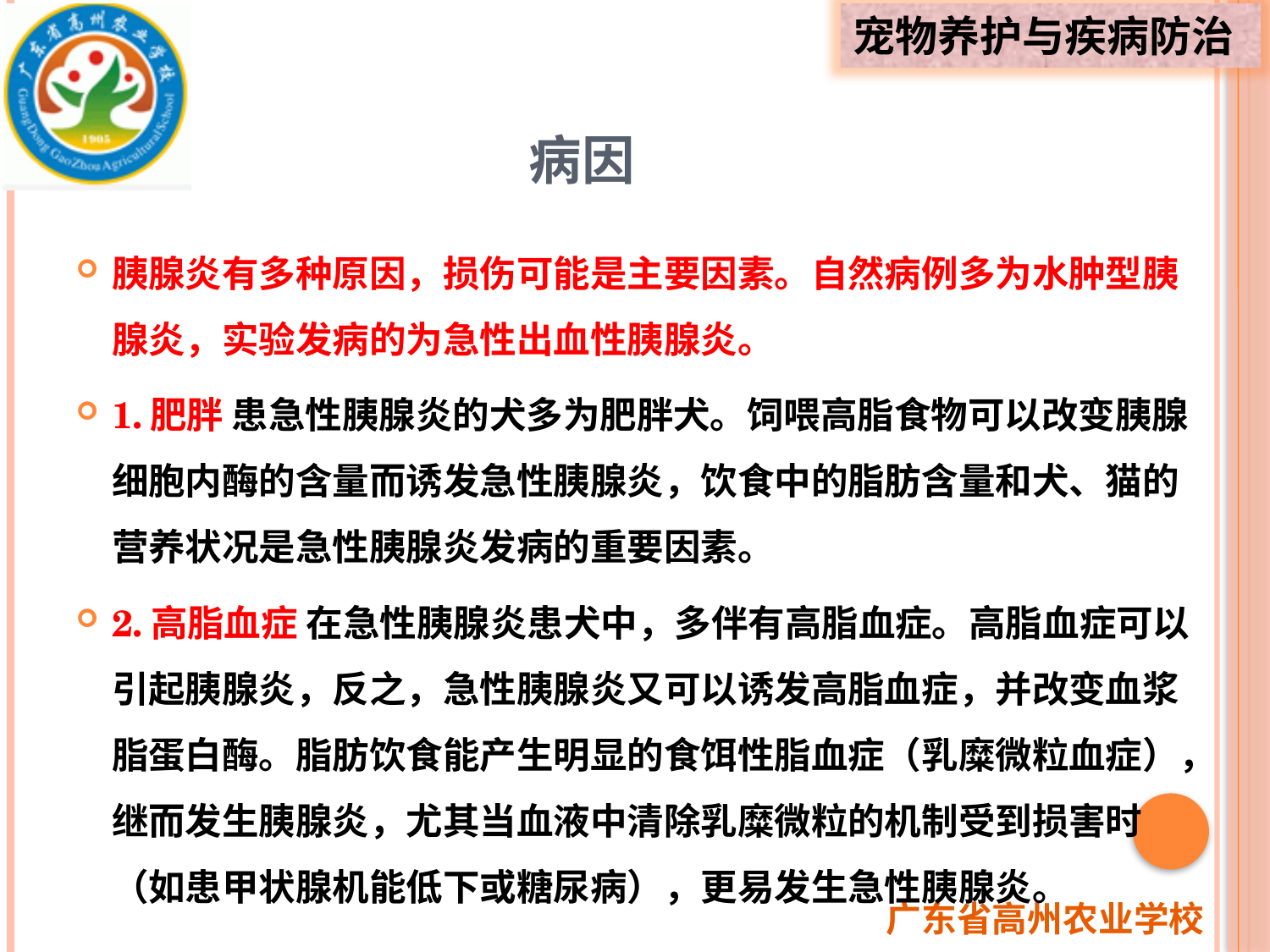

# 病因
胰腺炎有多种原因，损伤可能是主要因素。自然病例多为水肿型胰腺炎，实验发病的为急性出血性胰腺炎。
1.肥胖 患急性胰腺炎的犬多为肥胖犬。饲喂高脂食物可以改变胰腺细胞内酶的含量而诱发急性胰腺炎，饮食中的脂肪含量和犬、猫的营养状况是急性胰腺炎发病的重要因素。
2.高脂血症 在急性胰腺炎患犬中，多伴有高脂血症。高脂血症可以引起胰腺炎，反之，急性胰腺炎又可以诱发高脂血症，并改变血浆脂蛋白酶。脂肪饮食能产生明显的食饵性脂血症（乳糜微粒血症），继而发生胰腺炎，尤其当血液中清除乳糜微粒的机制受到损害时（如患甲状腺机能低下或糖尿病），更易发生急性胰腺炎。